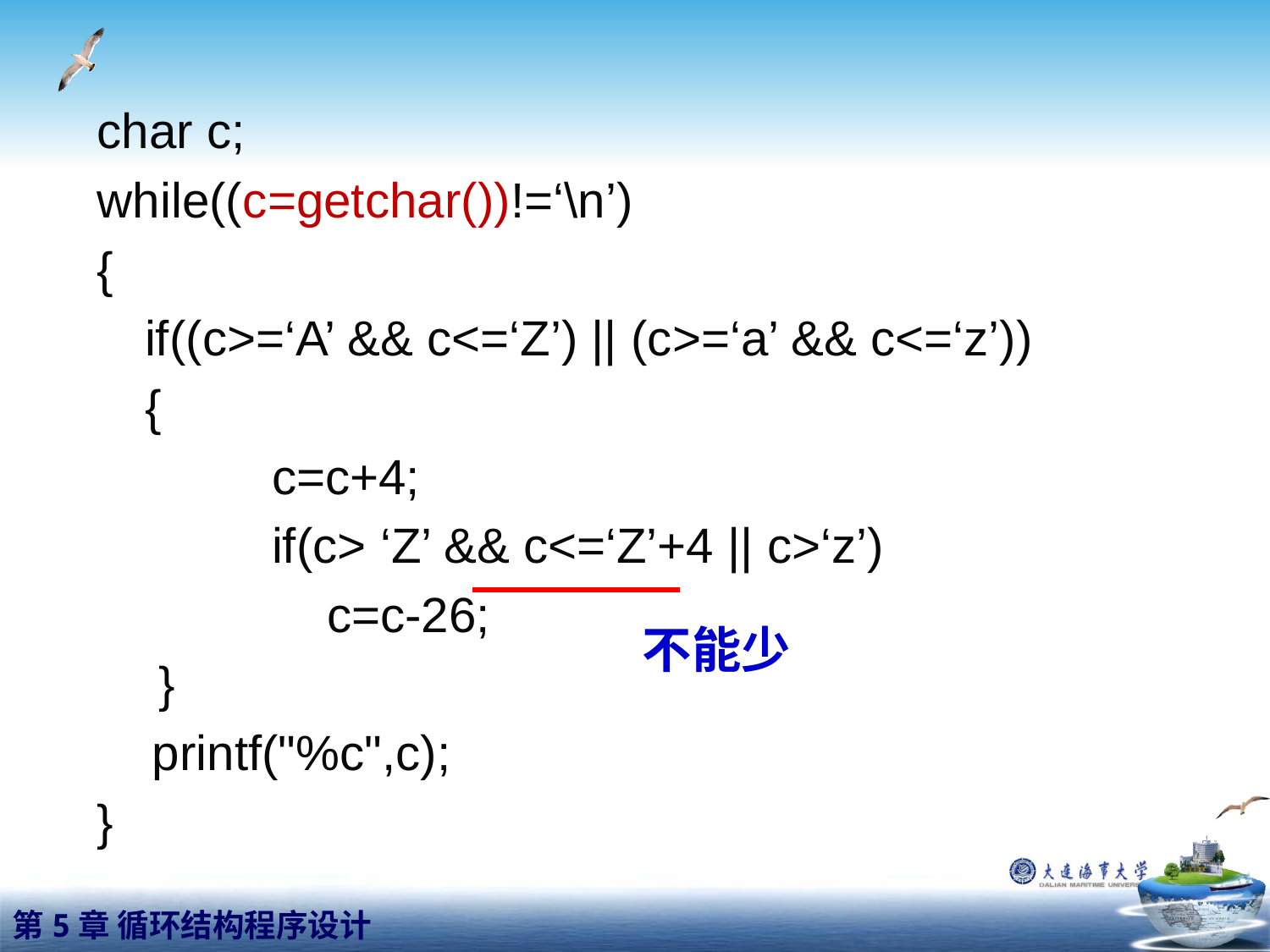

char c;
while((c=getchar())!=‘\n’)
{
	if((c>=‘A’ && c<=‘Z’) || (c>=‘a’ && c<=‘z’))
	{
		c=c+4;
		if(c> ‘Z’ && c<=‘Z’+4 || c>‘z’)
		    c=c-26;
	 }
    printf("%c",c);
}
不能少